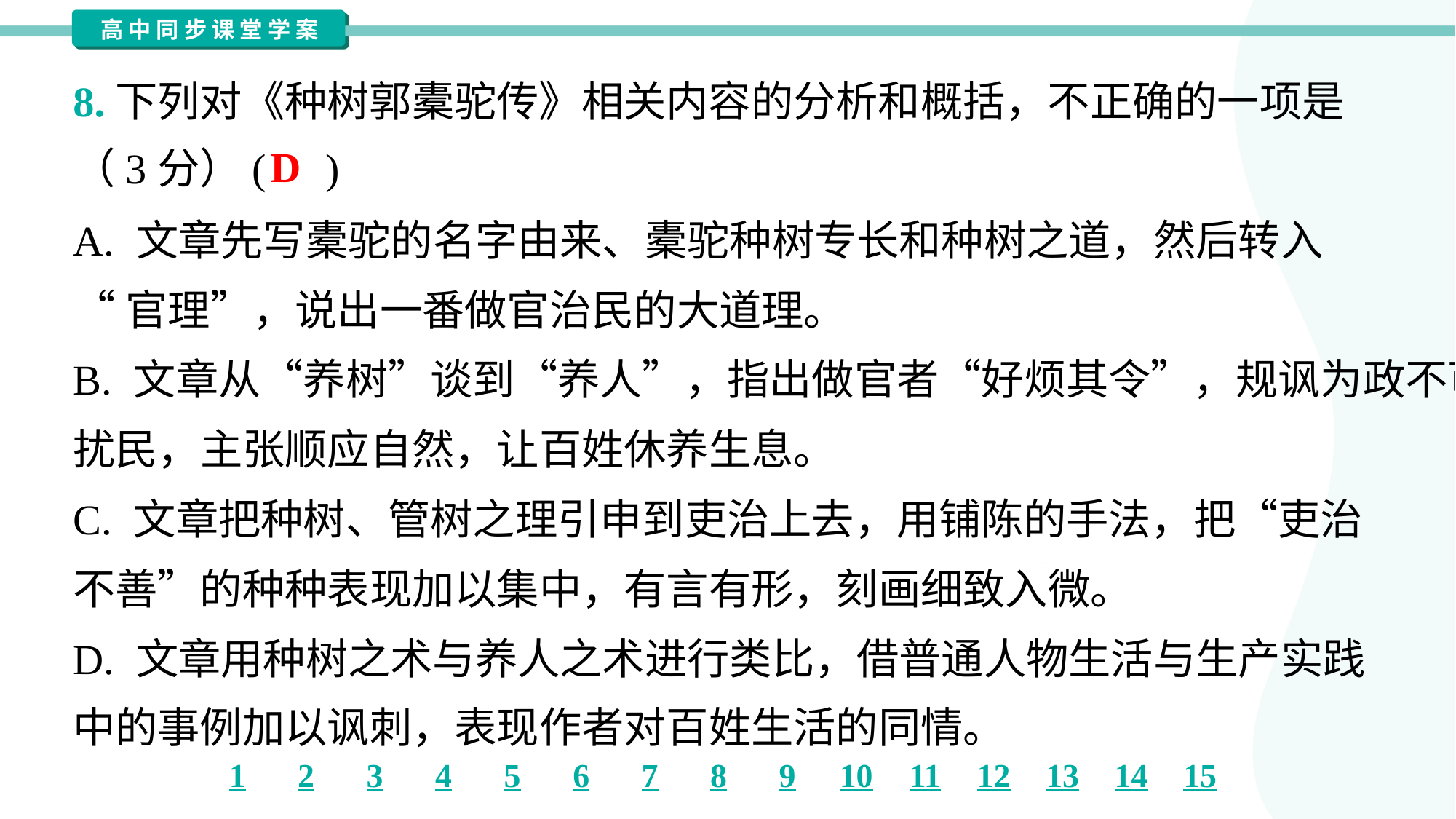

8.下列对《种树郭橐驼传》相关内容的分析和概括，不正确的一项是
（3分）(     )
D
A. 文章先写橐驼的名字由来、橐驼种树专长和种树之道，然后转入
“官理”，说出一番做官治民的大道理。
B. 文章从“养树”谈到“养人”，指出做官者“好烦其令”，规讽为政不可
扰民，主张顺应自然，让百姓休养生息。
C. 文章把种树、管树之理引申到吏治上去，用铺陈的手法，把“吏治
不善”的种种表现加以集中，有言有形，刻画细致入微。
D. 文章用种树之术与养人之术进行类比，借普通人物生活与生产实践
中的事例加以讽刺，表现作者对百姓生活的同情。